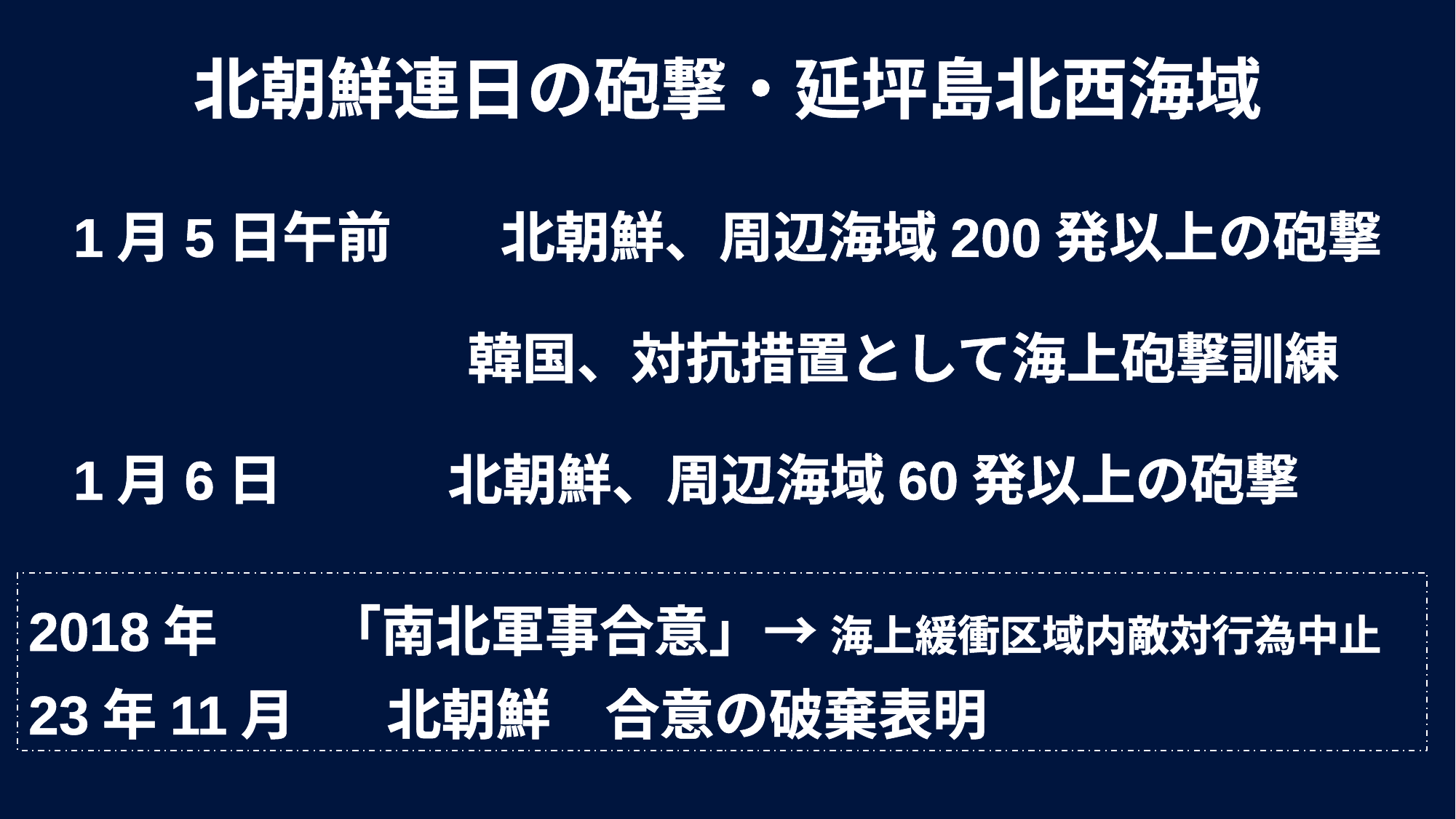

北朝鮮連日の砲撃・延坪島北西海域
1月5日午前　　北朝鮮、周辺海域200発以上の砲撃
　　　　　　　 韓国、対抗措置として海上砲撃訓練
1月6日　         北朝鮮、周辺海域60発以上の砲撃
2018年　　「南北軍事合意」→ 海上緩衝区域内敵対行為中止
23年11月　   北朝鮮　合意の破棄表明